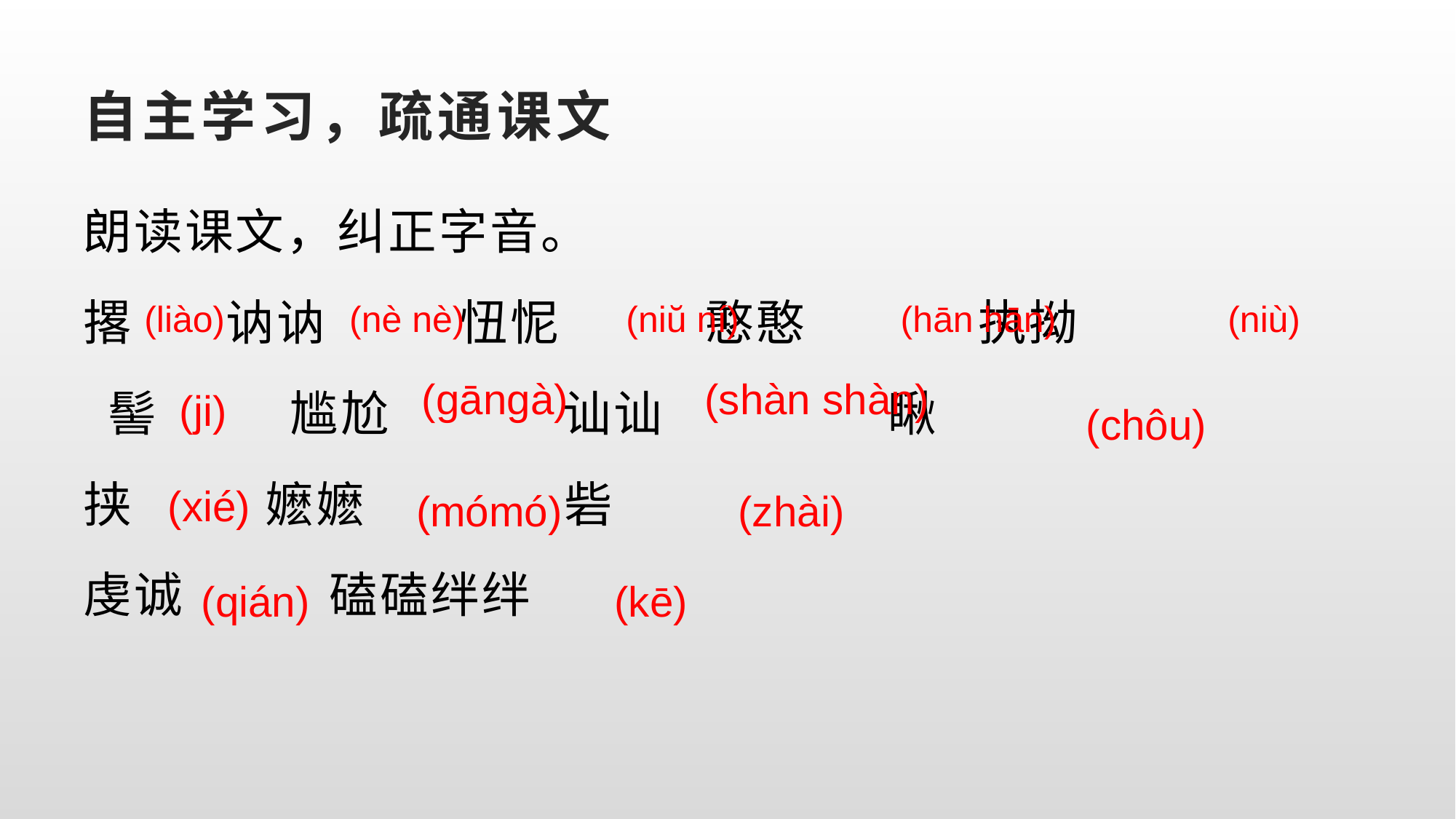

# 自主学习，疏通课文
朗读课文，纠正字音。
撂       讷讷          忸怩           憨憨             执拗
 髻          尴尬             讪讪                 瞅
挟          嬷嬷               砦
虔诚           磕磕绊绊

(liào)
(nè nè)
(niŭ ní)
(hān hān)
(niù)
(gāngà)
(shàn shàn)
(ji)
(chôu)
(xié)
(mómó)
(zhài)
(qián)
(kē)